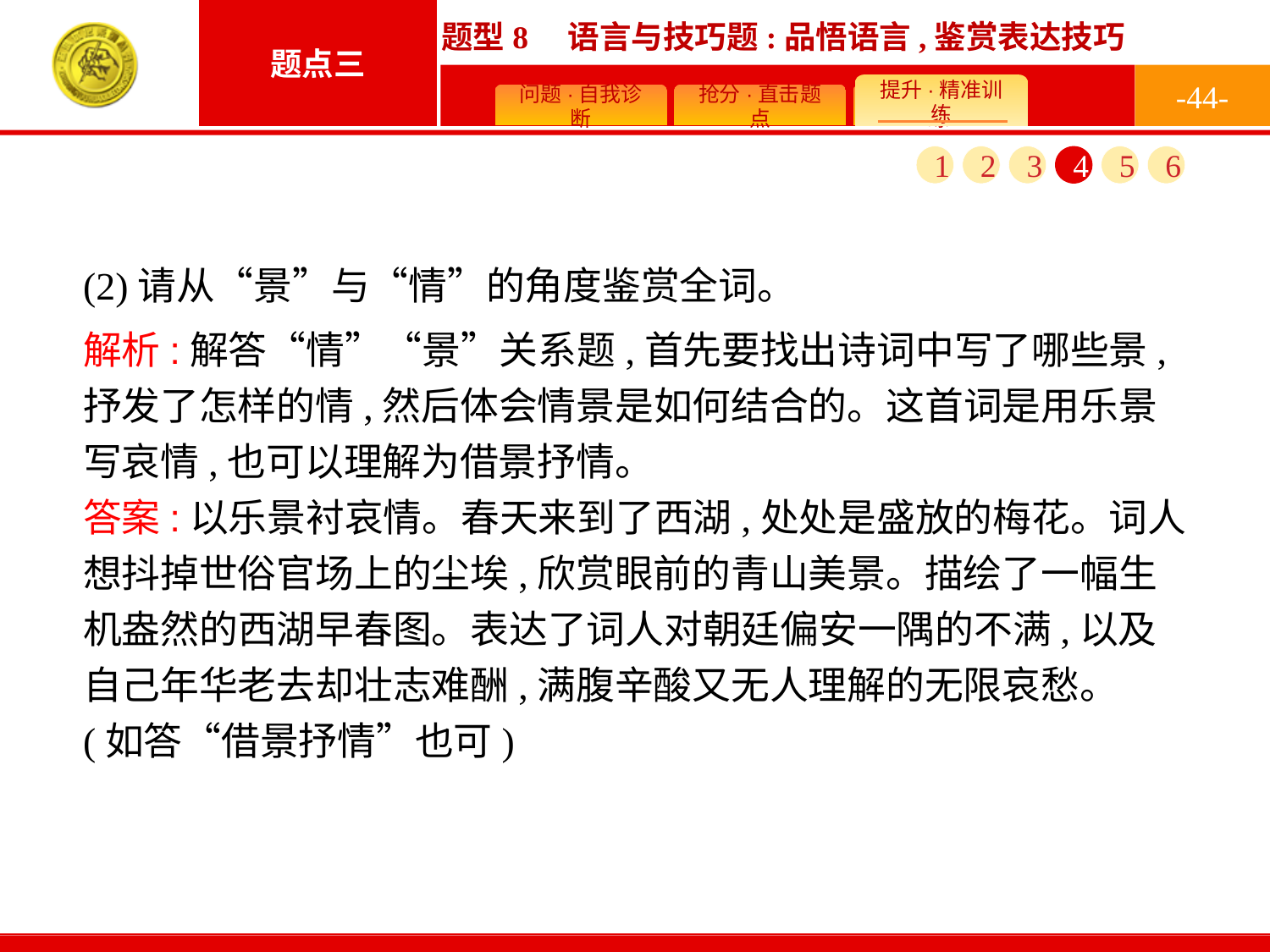

-44-
1
2
3
4
5
6
(2)请从“景”与“情”的角度鉴赏全词。
解析:解答“情”“景”关系题,首先要找出诗词中写了哪些景,抒发了怎样的情,然后体会情景是如何结合的。这首词是用乐景写哀情,也可以理解为借景抒情。
答案:以乐景衬哀情。春天来到了西湖,处处是盛放的梅花。词人想抖掉世俗官场上的尘埃,欣赏眼前的青山美景。描绘了一幅生机盎然的西湖早春图。表达了词人对朝廷偏安一隅的不满,以及自己年华老去却壮志难酬,满腹辛酸又无人理解的无限哀愁。(如答“借景抒情”也可)